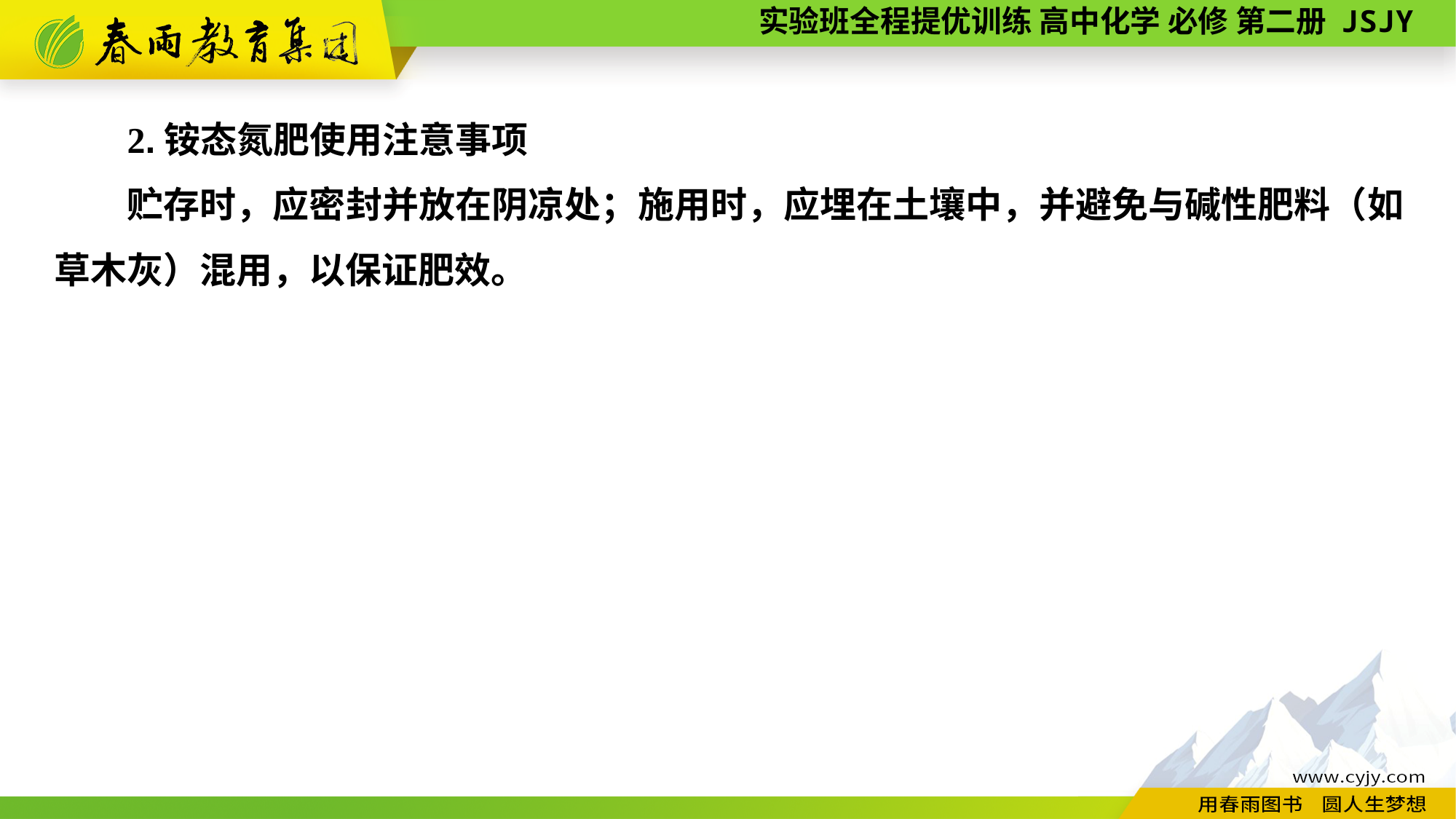

2.铵态氮肥使用注意事项
贮存时，应密封并放在阴凉处；施用时，应埋在土壤中，并避免与碱性肥料（如草木灰）混用，以保证肥效。